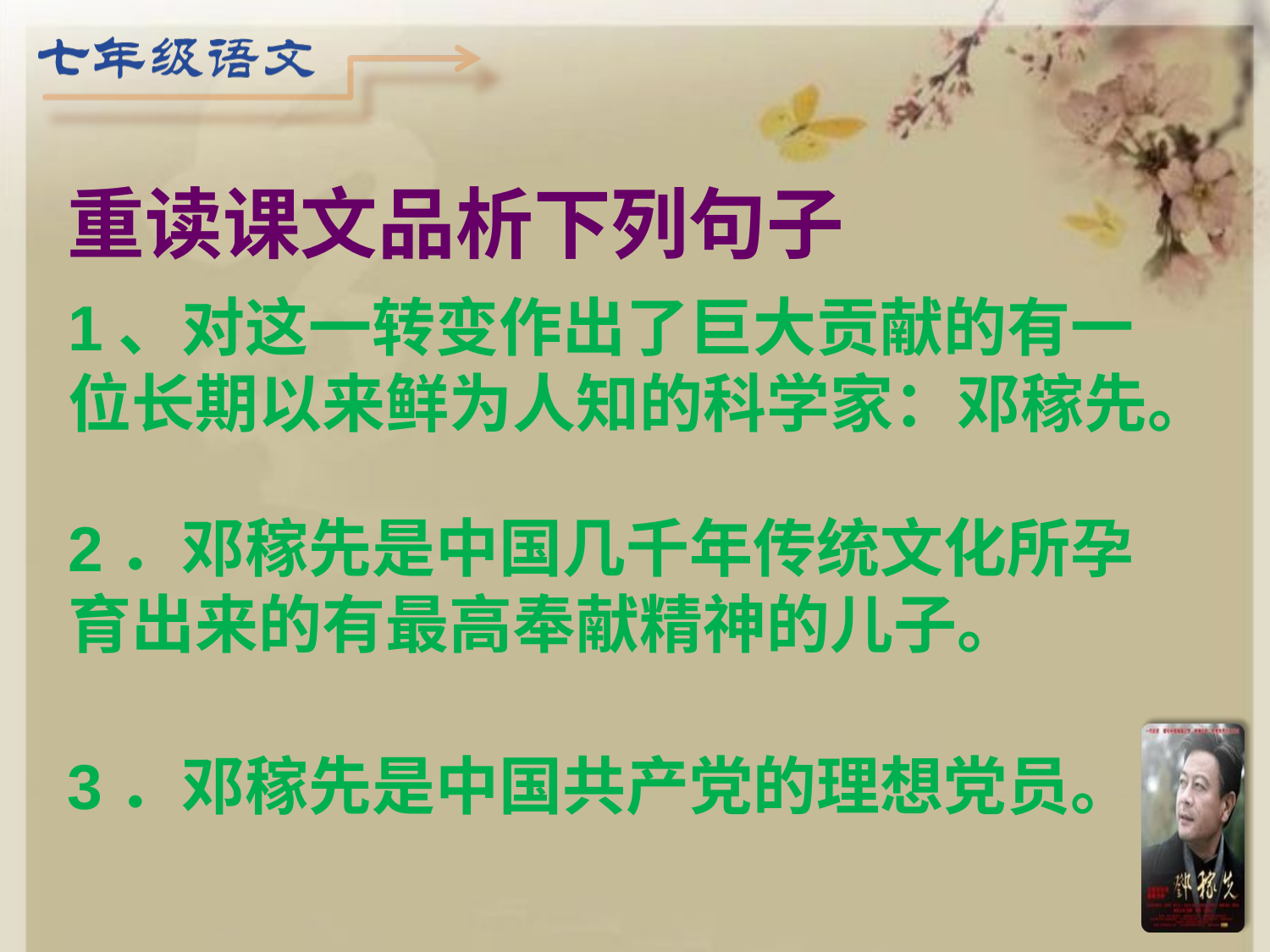

重读课文品析下列句子
# 1、对这一转变作出了巨大贡献的有一位长期以来鲜为人知的科学家：邓稼先。
2．邓稼先是中国几千年传统文化所孕育出来的有最高奉献精神的儿子。
3．邓稼先是中国共产党的理想党员。